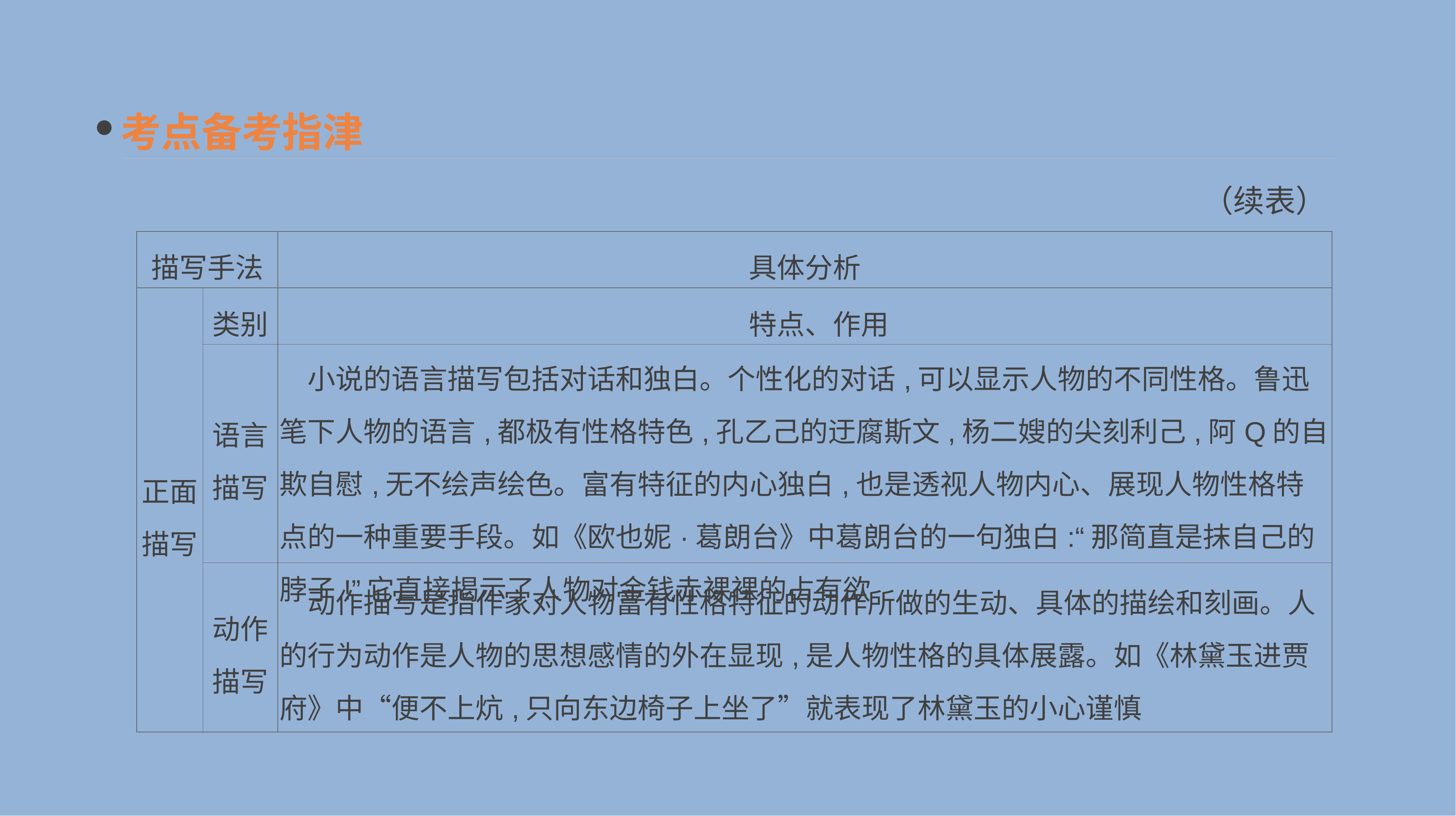

考点备考指津

（续表）
| 描写手法 |  | 具体分析 |
| --- | --- | --- |
| 正面 描写 | 类别 | 特点、作用 |
|  | 语言 描写 | 小说的语言描写包括对话和独白。个性化的对话,可以显示人物的不同性格。鲁迅笔下人物的语言,都极有性格特色,孔乙己的迂腐斯文,杨二嫂的尖刻利己,阿Q的自欺自慰,无不绘声绘色。富有特征的内心独白,也是透视人物内心、展现人物性格特点的一种重要手段。如《欧也妮·葛朗台》中葛朗台的一句独白:“那简直是抹自己的脖子!”它直接揭示了人物对金钱赤裸裸的占有欲 |
|  | 动作 描写 | 动作描写是指作家对人物富有性格特征的动作所做的生动、具体的描绘和刻画。人的行为动作是人物的思想感情的外在显现,是人物性格的具体展露。如《林黛玉进贾府》中“便不上炕,只向东边椅子上坐了”就表现了林黛玉的小心谨慎 |